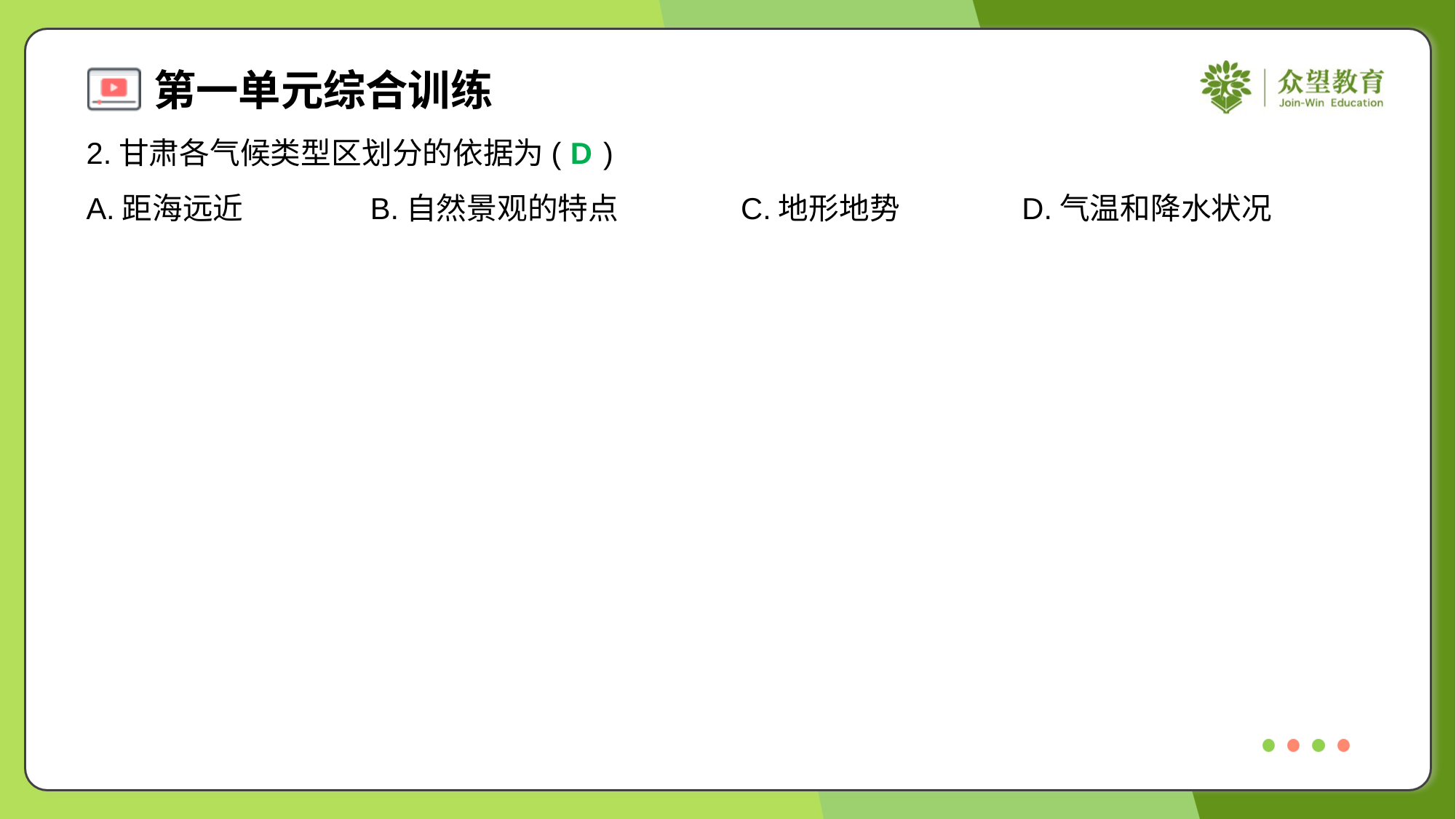

2.甘肃各气候类型区划分的依据为(     )
D
A.距海远近	B.自然景观的特点	C.地形地势	D.气温和降水状况